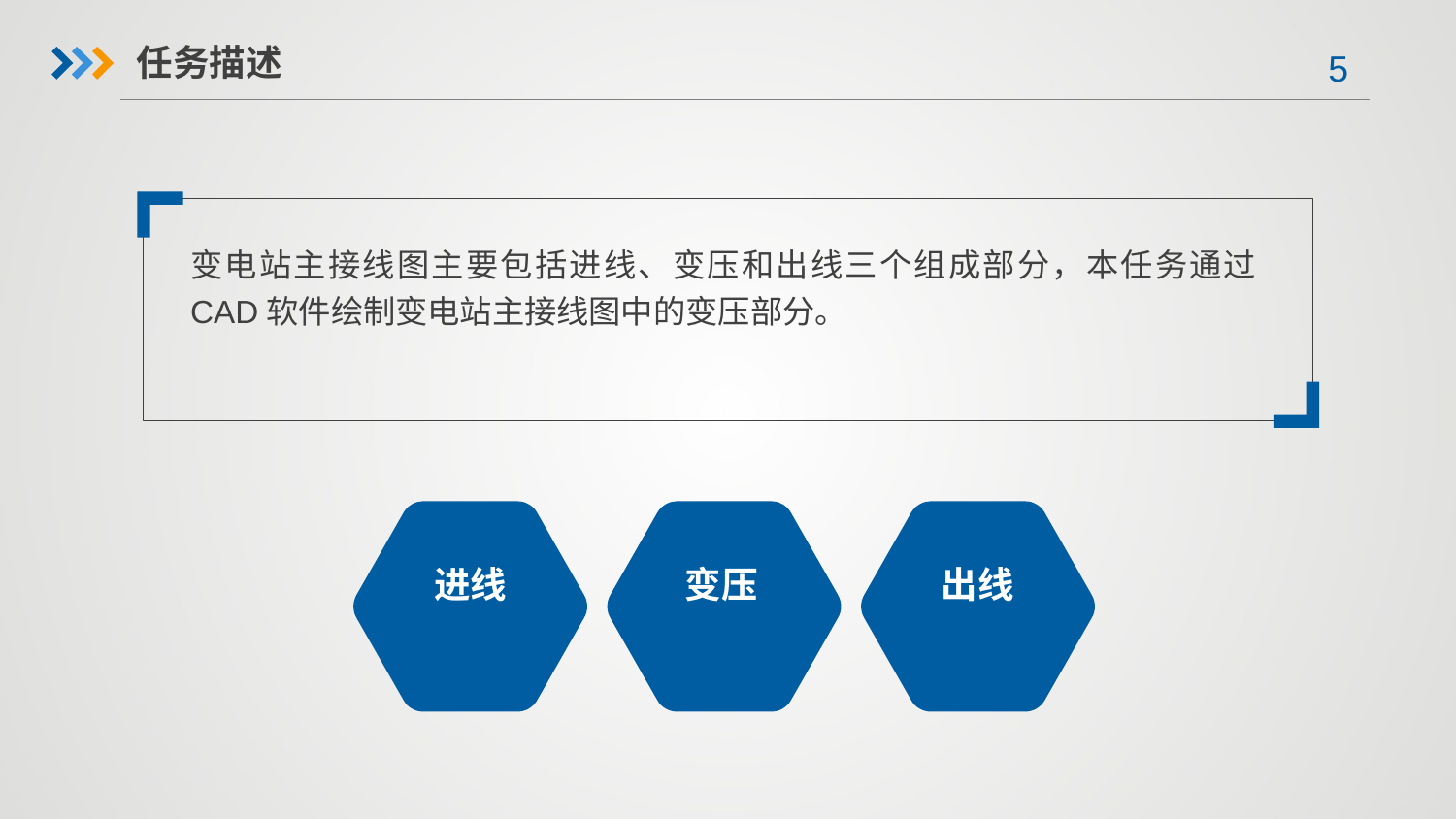

任务描述

变电站主接线图主要包括进线、变压和出线三个组成部分，本任务通过CAD软件绘制变电站主接线图中的变压部分。

进线
变压
出线